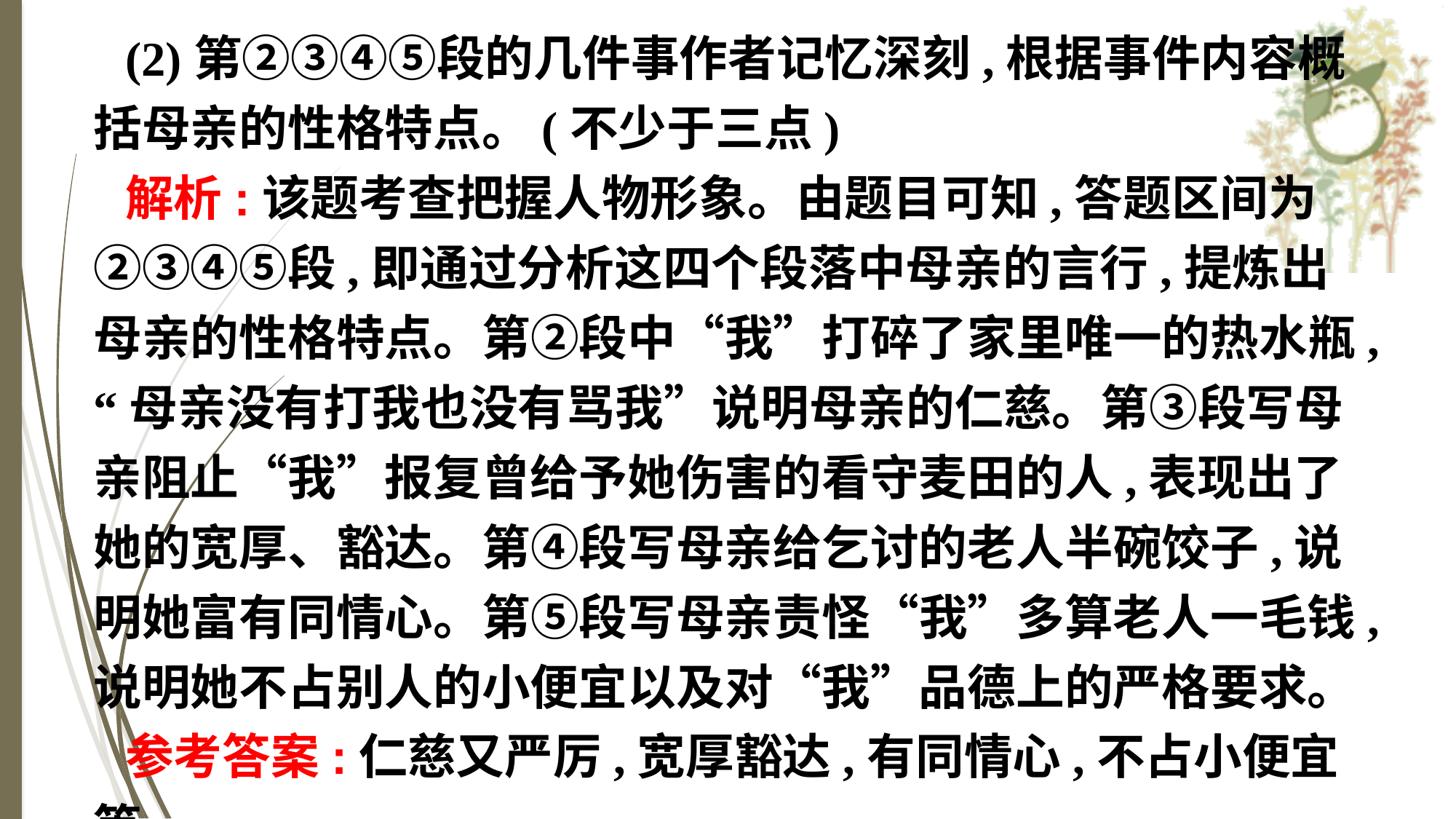

(2)第②③④⑤段的几件事作者记忆深刻,根据事件内容概括母亲的性格特点。(不少于三点)
解析:该题考查把握人物形象。由题目可知,答题区间为②③④⑤段,即通过分析这四个段落中母亲的言行,提炼出母亲的性格特点。第②段中“我”打碎了家里唯一的热水瓶,“母亲没有打我也没有骂我”说明母亲的仁慈。第③段写母亲阻止“我”报复曾给予她伤害的看守麦田的人,表现出了她的宽厚、豁达。第④段写母亲给乞讨的老人半碗饺子,说明她富有同情心。第⑤段写母亲责怪“我”多算老人一毛钱,说明她不占别人的小便宜以及对“我”品德上的严格要求。
参考答案:仁慈又严厉,宽厚豁达,有同情心,不占小便宜等。